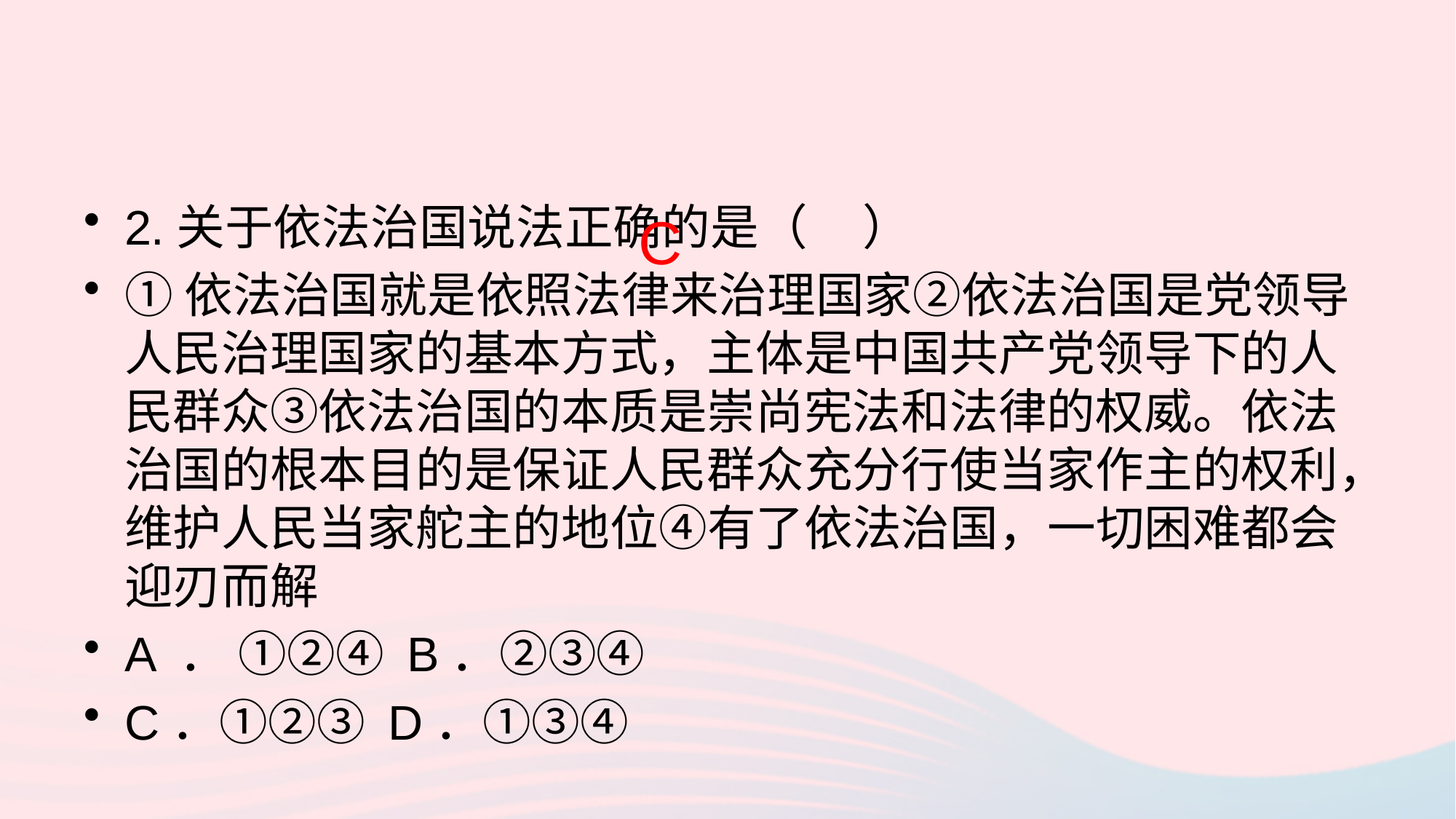

2.关于依法治国说法正确的是（     ）
①依法治国就是依照法律来治理国家②依法治国是党领导人民治理国家的基本方式，主体是中国共产党领导下的人民群众③依法治国的本质是崇尚宪法和法律的权威。依法治国的根本目的是保证人民群众充分行使当家作主的权利，维护人民当家舵主的地位④有了依法治国，一切困难都会迎刃而解
A ． ①②④ B．②③④
C．①②③ D．①③④
C